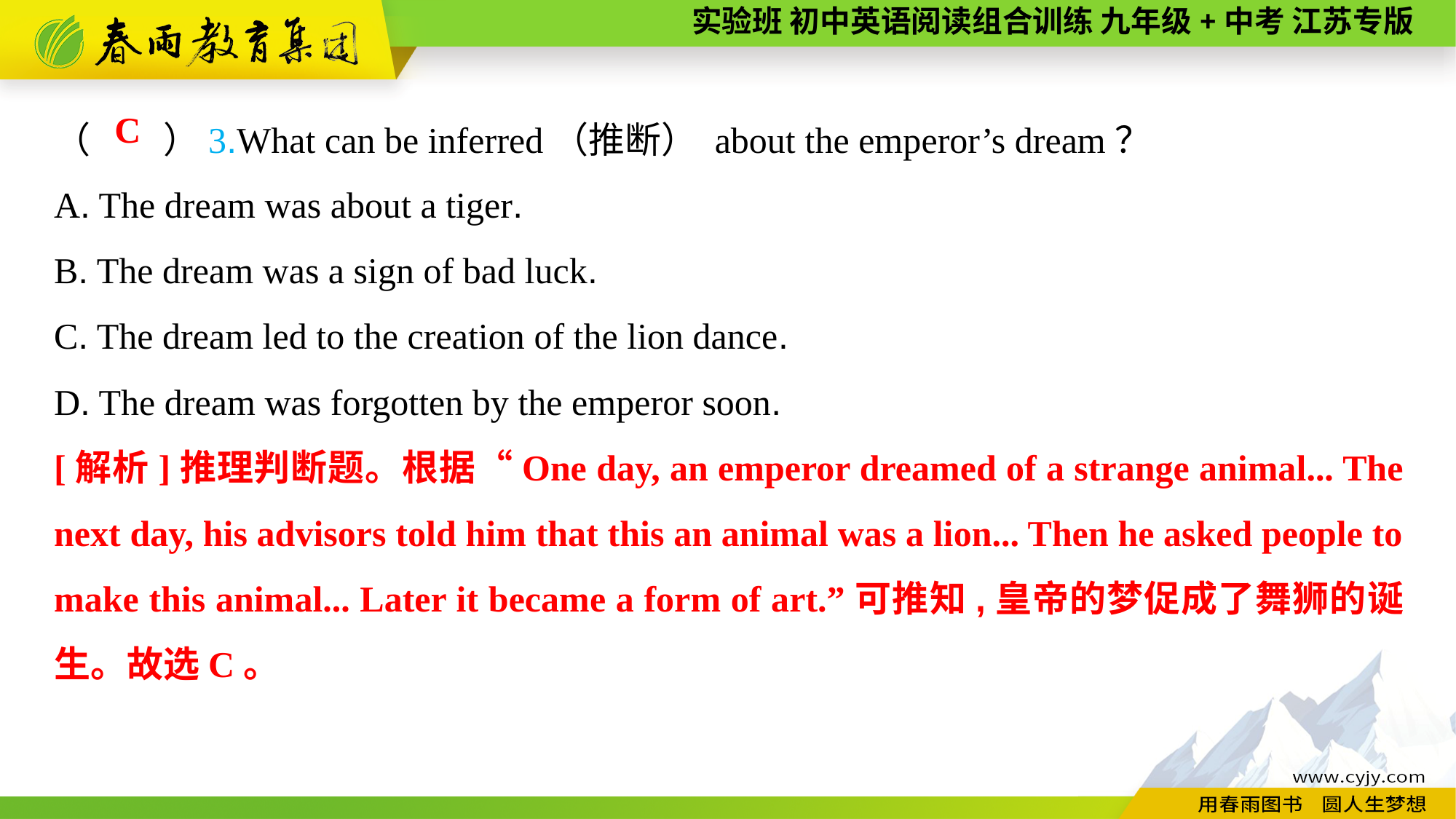

（　　）3.What can be inferred（推断） about the emperor’s dream？
A. The dream was about a tiger.
B. The dream was a sign of bad luck.
C. The dream led to the creation of the lion dance.
D. The dream was forgotten by the emperor soon.
C
[解析]推理判断题。根据“One day, an emperor dreamed of a strange animal... The next day, his advisors told him that this an animal was a lion... Then he asked people to make this animal... Later it became a form of art.”可推知,皇帝的梦促成了舞狮的诞生。故选C。